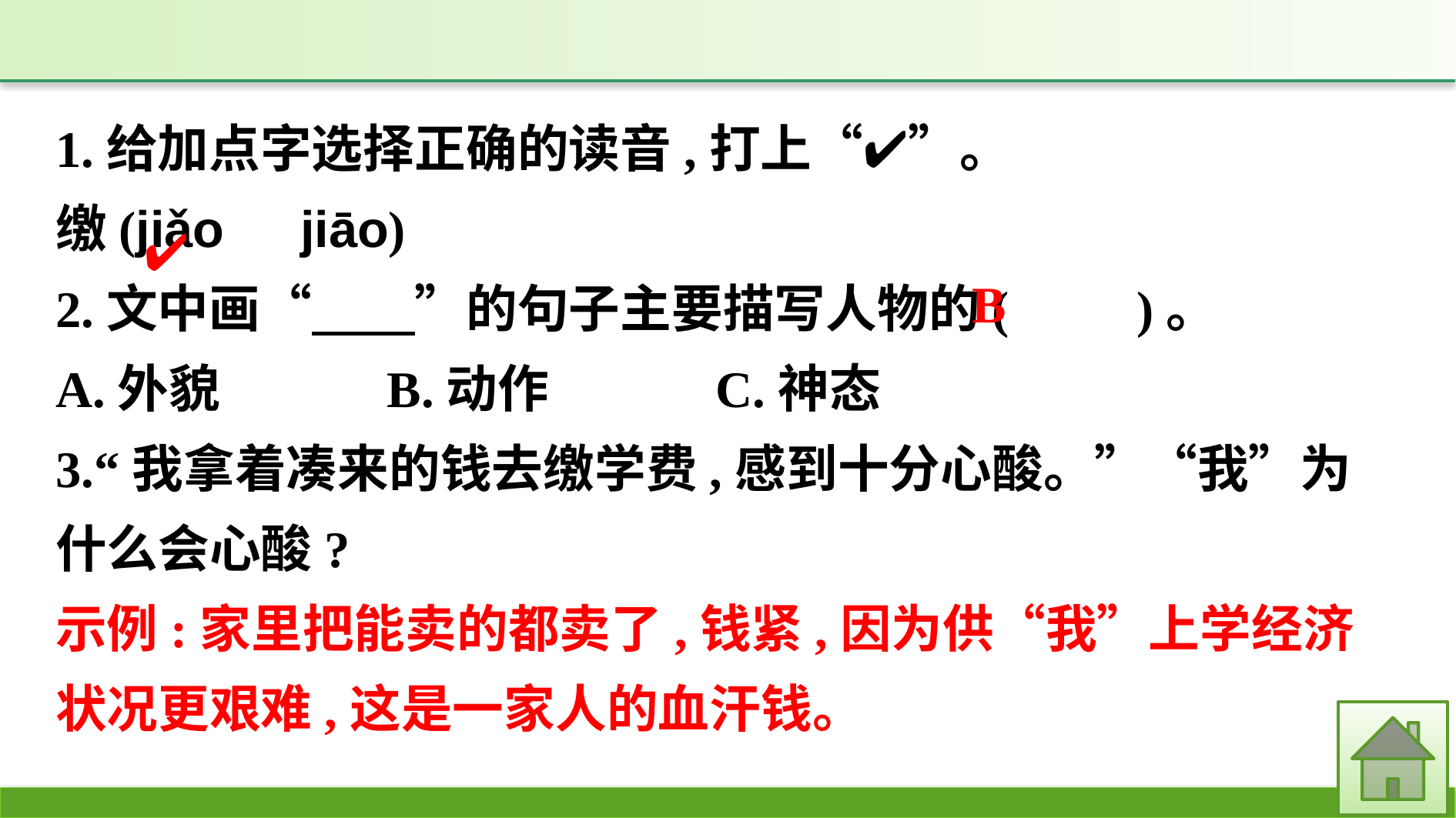

1.给加点字选择正确的读音,打上“✔”。
缴(jiǎo　jiāo)
2.文中画“　　”的句子主要描写人物的(　　)。
A.外貌　　　B.动作　　　C.神态
3.“我拿着凑来的钱去缴学费,感到十分心酸。”“我”为什么会心酸?
示例:家里把能卖的都卖了,钱紧,因为供“我”上学经济状况更艰难,这是一家人的血汗钱。
✔
B